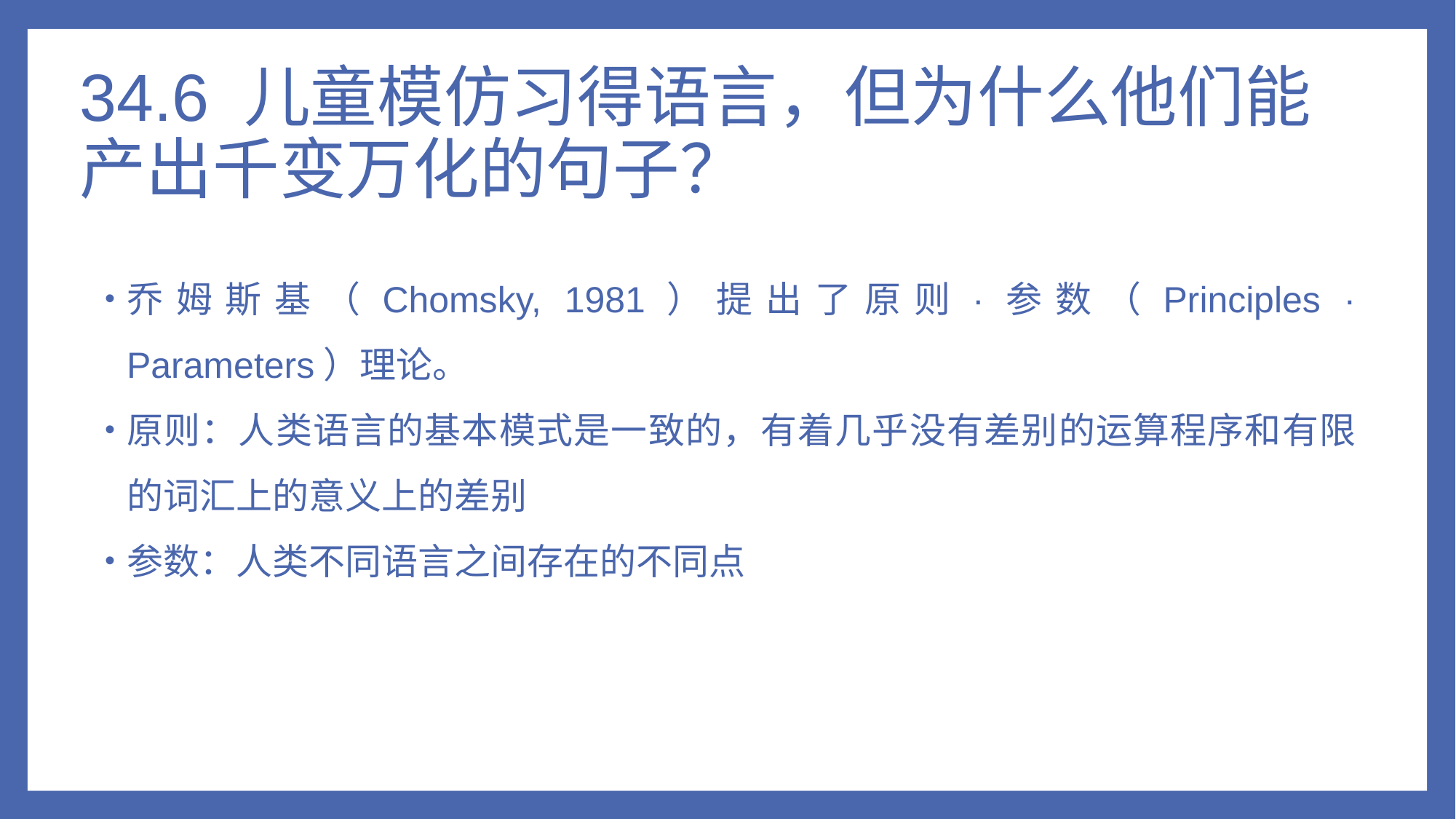

# 34.6 儿童模仿习得语言，但为什么他们能产出千变万化的句子？
乔姆斯基（Chomsky, 1981）提出了原则·参数（Principles · Parameters）理论。
原则：人类语言的基本模式是一致的，有着几乎没有差别的运算程序和有限的词汇上的意义上的差别
参数：人类不同语言之间存在的不同点